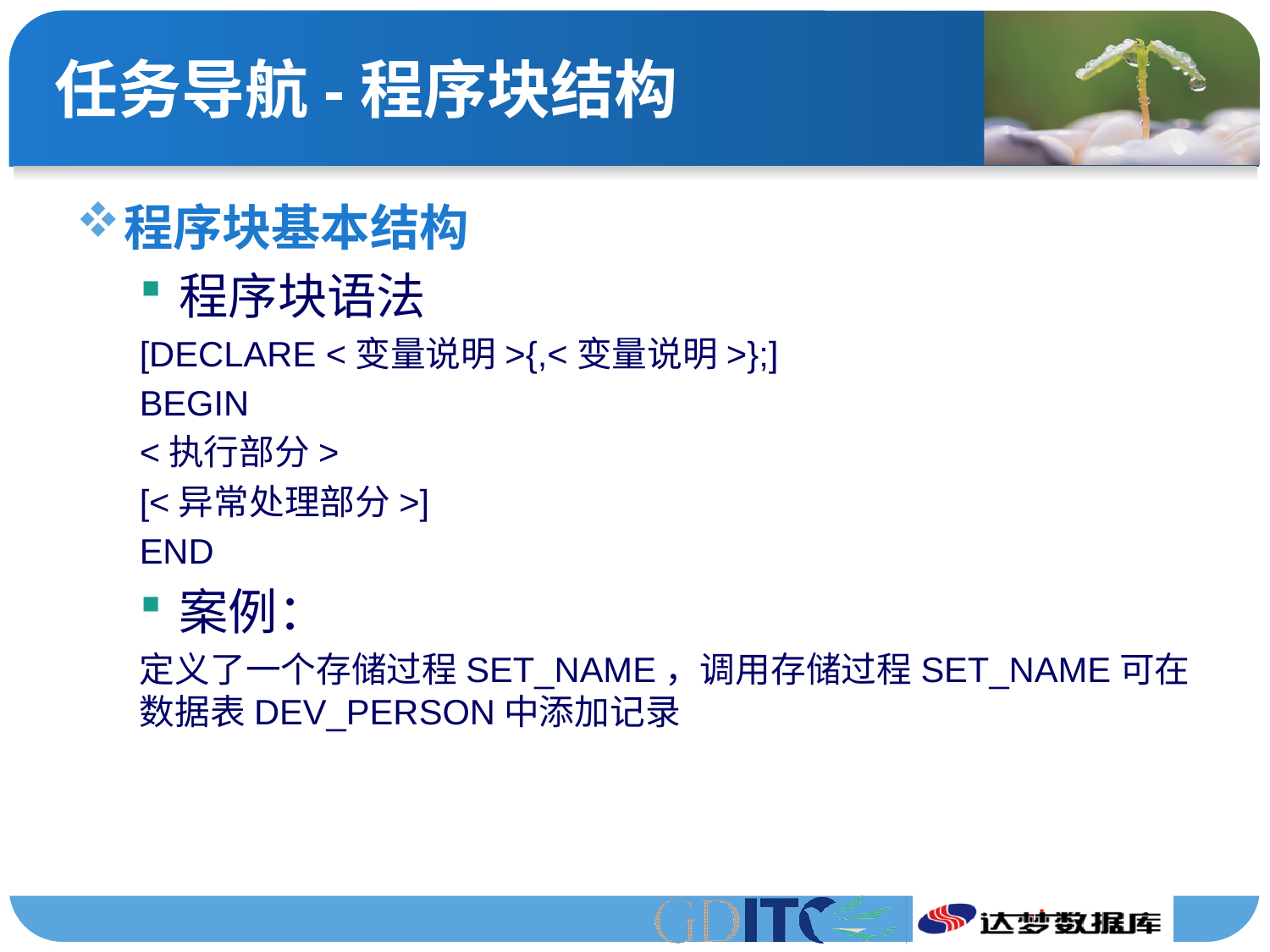

# 任务导航-程序块结构
程序块基本结构
程序块语法
[DECLARE <变量说明>{,<变量说明>};]
BEGIN
<执行部分>
[<异常处理部分>]
END
案例：
定义了一个存储过程SET_NAME，调用存储过程SET_NAME可在数据表DEV_PERSON中添加记录